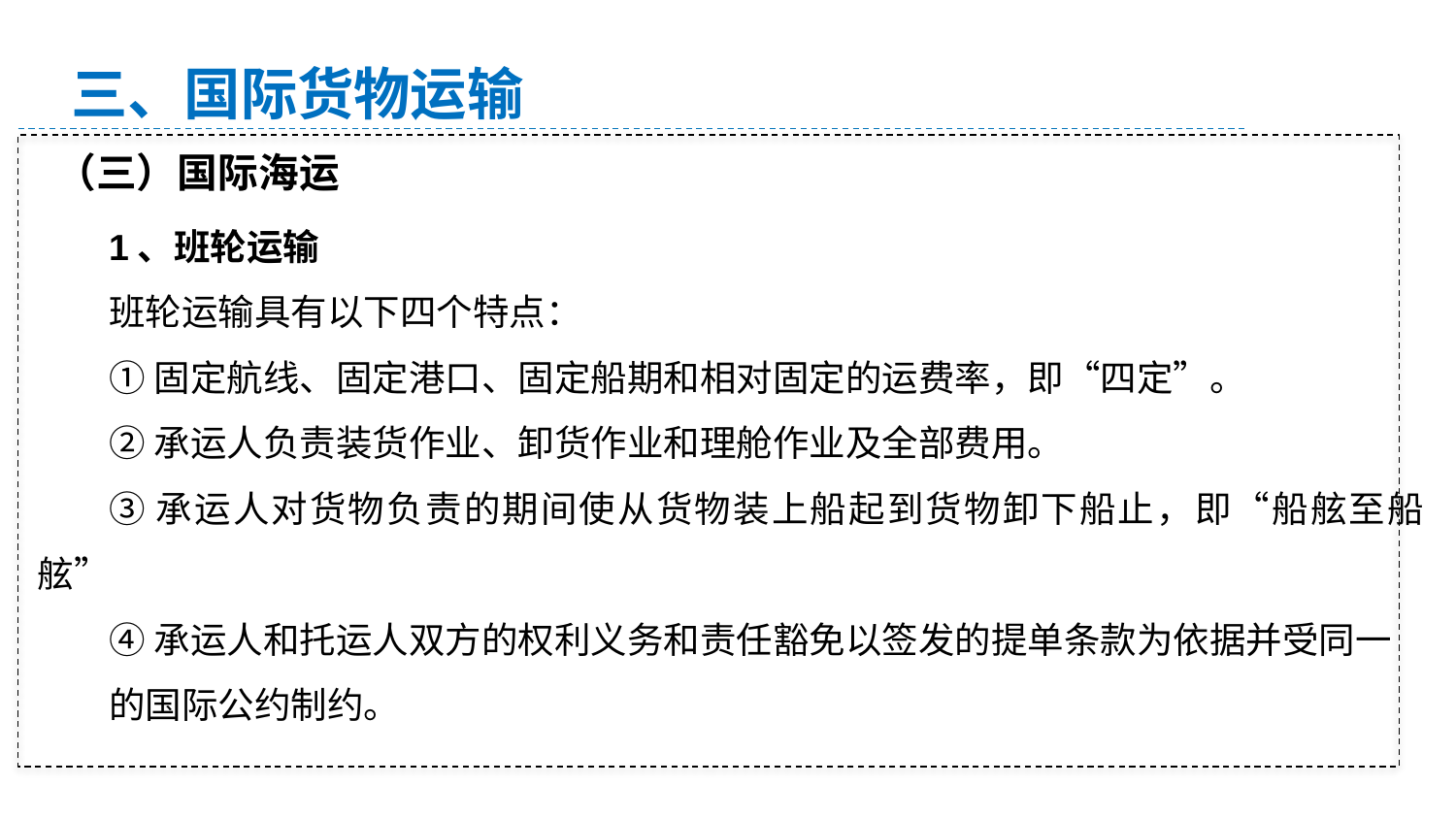

三、国际货物运输

（三）国际海运
1、班轮运输
班轮运输具有以下四个特点：
①固定航线、固定港口、固定船期和相对固定的运费率，即“四定”。
②承运人负责装货作业、卸货作业和理舱作业及全部费用。
③承运人对货物负责的期间使从货物装上船起到货物卸下船止，即“船舷至船舷”
④承运人和托运人双方的权利义务和责任豁免以签发的提单条款为依据并受同一
的国际公约制约。